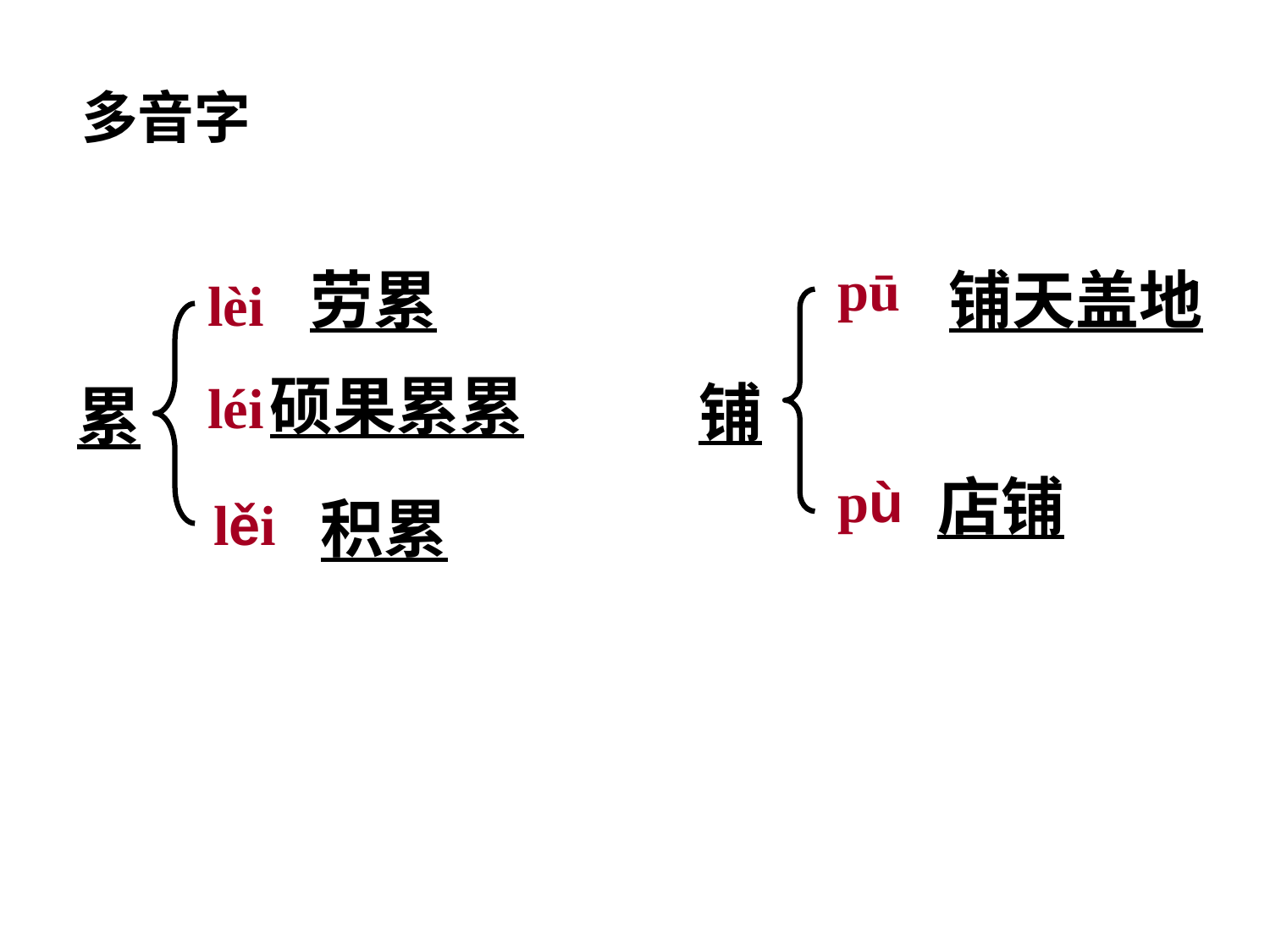

多音字
pū
劳累
铺天盖地
lèi

硕果累累
léi
铺
累

pù
店铺
lěi
积累